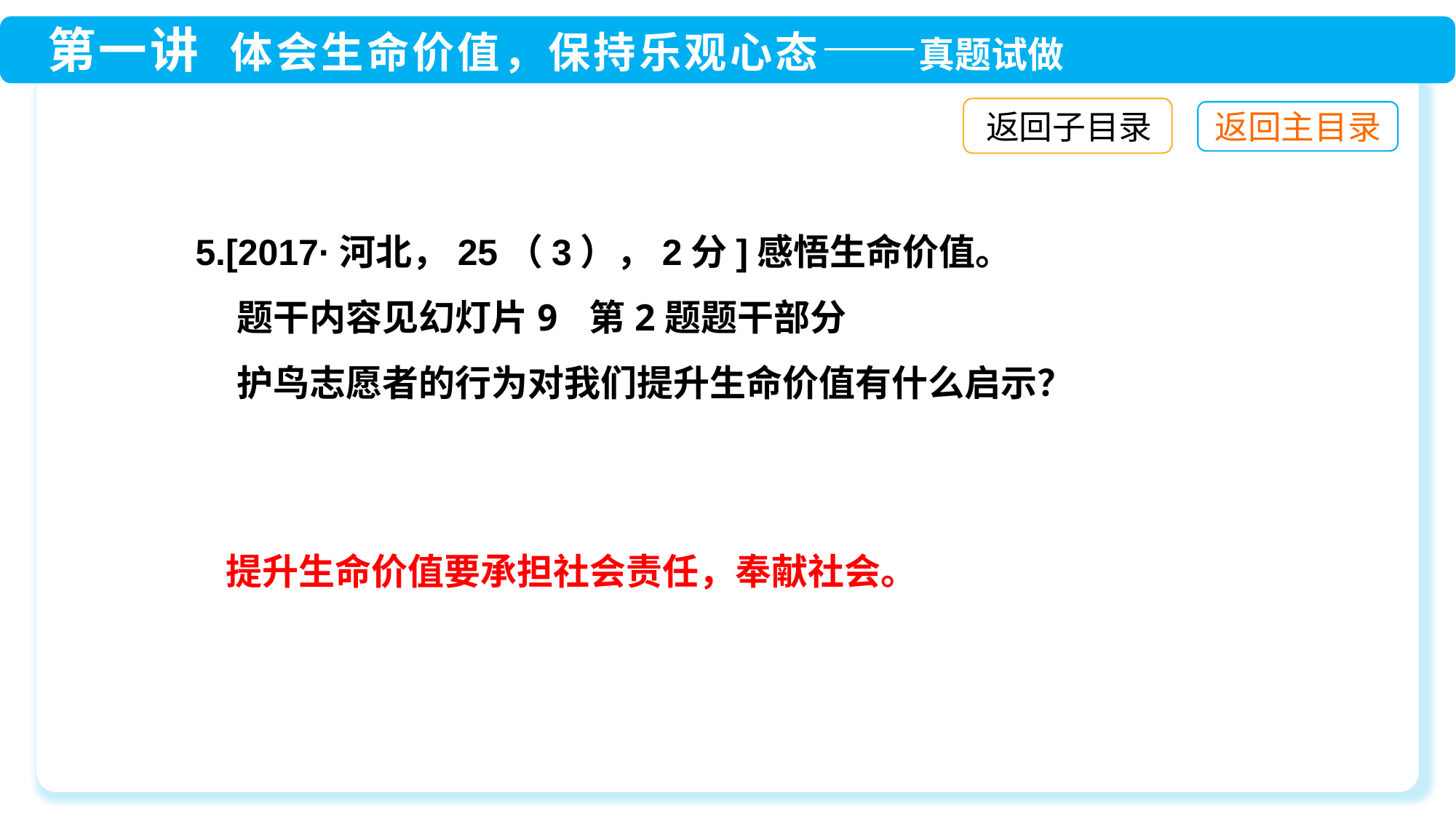

返回子目录
5.[2017·河北，25（3），2分]感悟生命价值。
    题干内容见幻灯片9 第2题题干部分
    护鸟志愿者的行为对我们提升生命价值有什么启示？
    提升生命价值要承担社会责任，奉献社会。